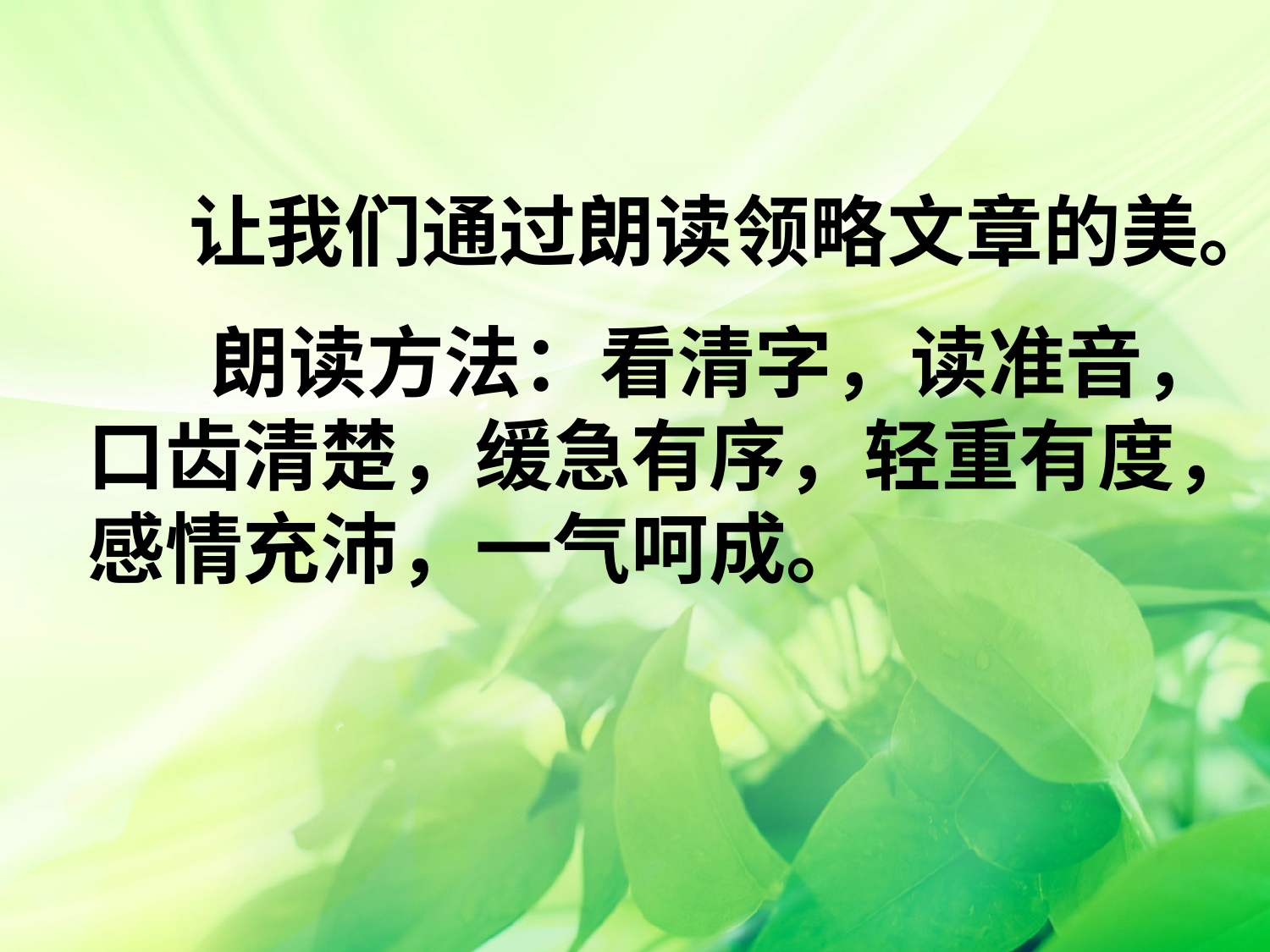

让我们通过朗读领略文章的美。
      朗读方法：看清字，读准音，口齿清楚，缓急有序，轻重有度，感情充沛，一气呵成。